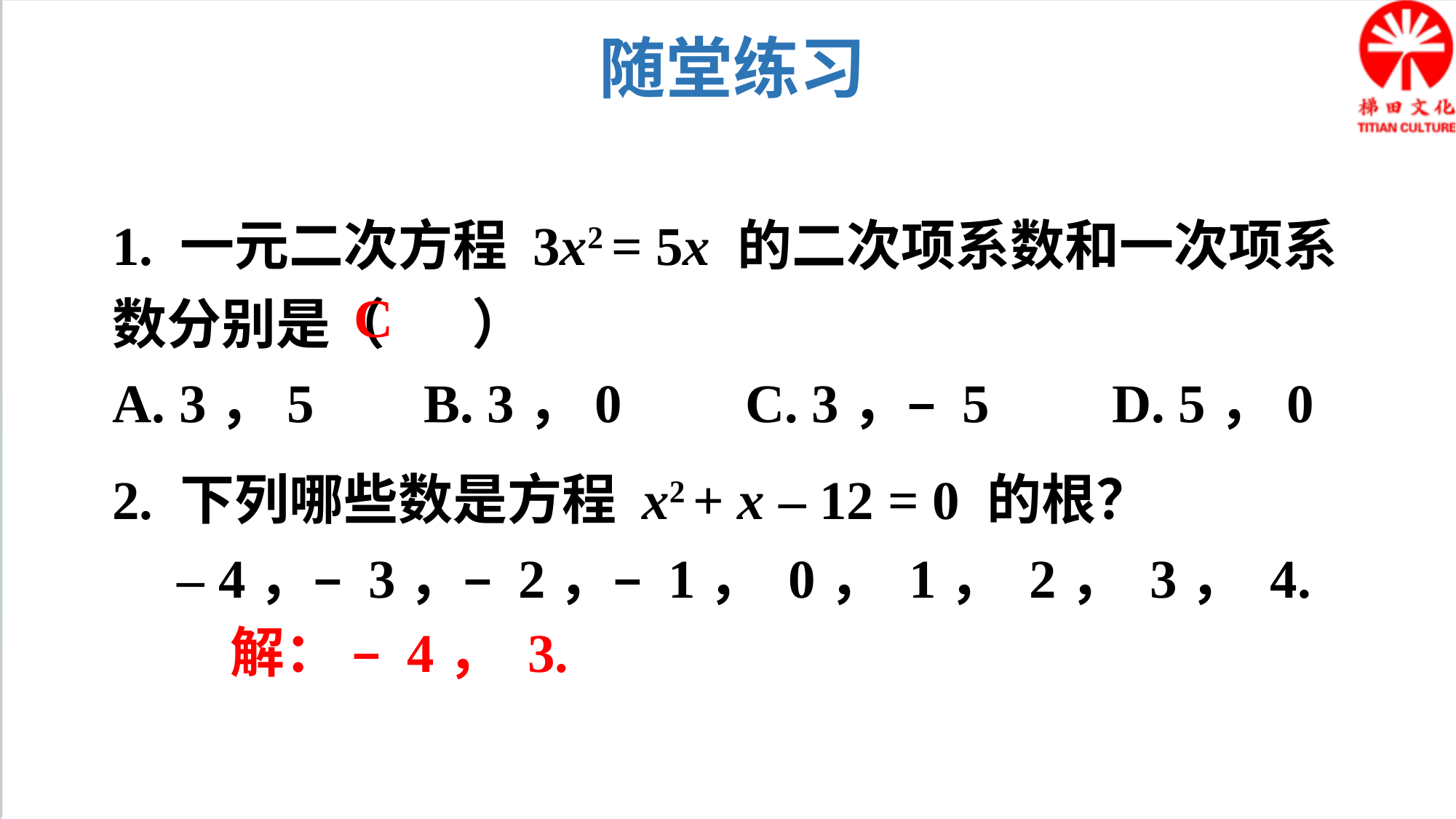

随堂练习
1. 一元二次方程 3x2 = 5x 的二次项系数和一次项系数分别是（       ）
A. 3，5        B. 3，0         C. 3，– 5         D. 5，0
2. 下列哪些数是方程 x2 + x – 12 = 0 的根？
– 4，– 3，– 2，– 1， 0， 1， 2， 3， 4.
C
解： – 4， 3.